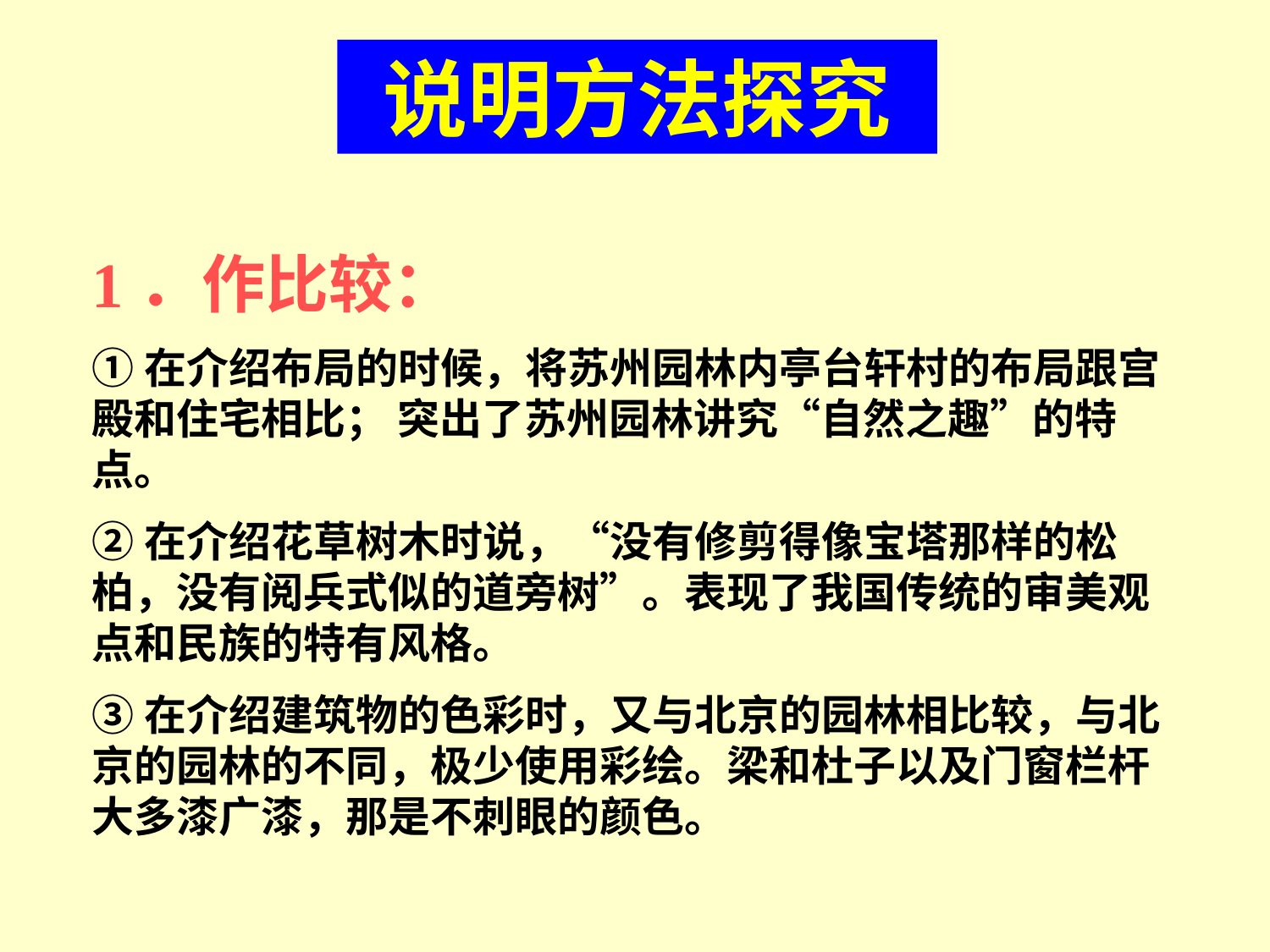

说明方法探究
1．作比较：
①在介绍布局的时候，将苏州园林内亭台轩村的布局跟宫殿和住宅相比； 突出了苏州园林讲究“自然之趣”的特点。
②在介绍花草树木时说，“没有修剪得像宝塔那样的松柏，没有阅兵式似的道旁树”。表现了我国传统的审美观点和民族的特有风格。
③在介绍建筑物的色彩时，又与北京的园林相比较，与北京的园林的不同，极少使用彩绘。梁和杜子以及门窗栏杆大多漆广漆，那是不刺眼的颜色。